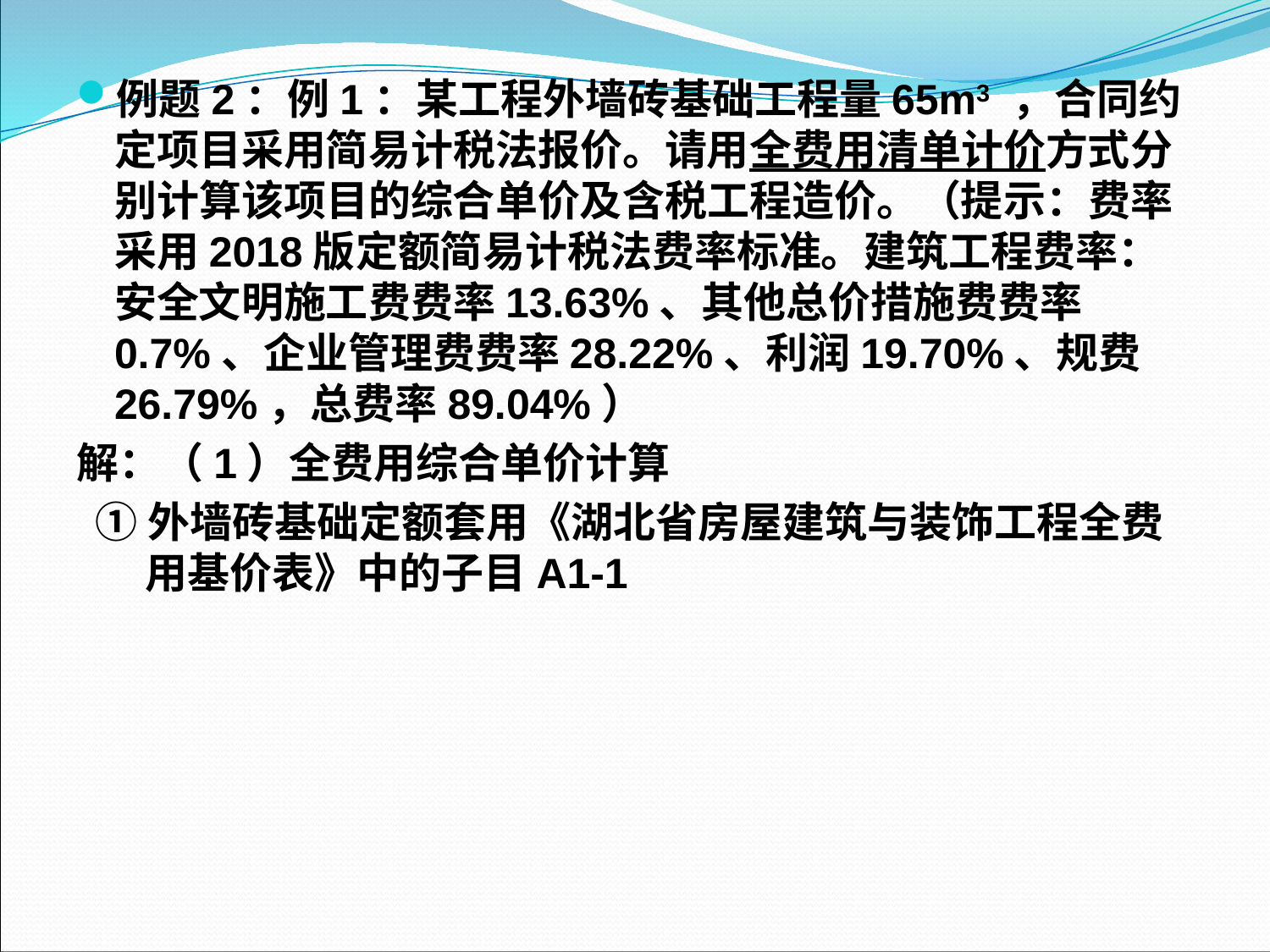

例题2：例1：某工程外墙砖基础工程量65m3 ，合同约定项目采用简易计税法报价。请用全费用清单计价方式分别计算该项目的综合单价及含税工程造价。（提示：费率采用2018版定额简易计税法费率标准。建筑工程费率：安全文明施工费费率13.63%、其他总价措施费费率0.7%、企业管理费费率28.22%、利润19.70%、规费26.79%，总费率89.04%）
解：（1）全费用综合单价计算
  ①外墙砖基础定额套用《湖北省房屋建筑与装饰工程全费用基价表》中的子目A1-1

33